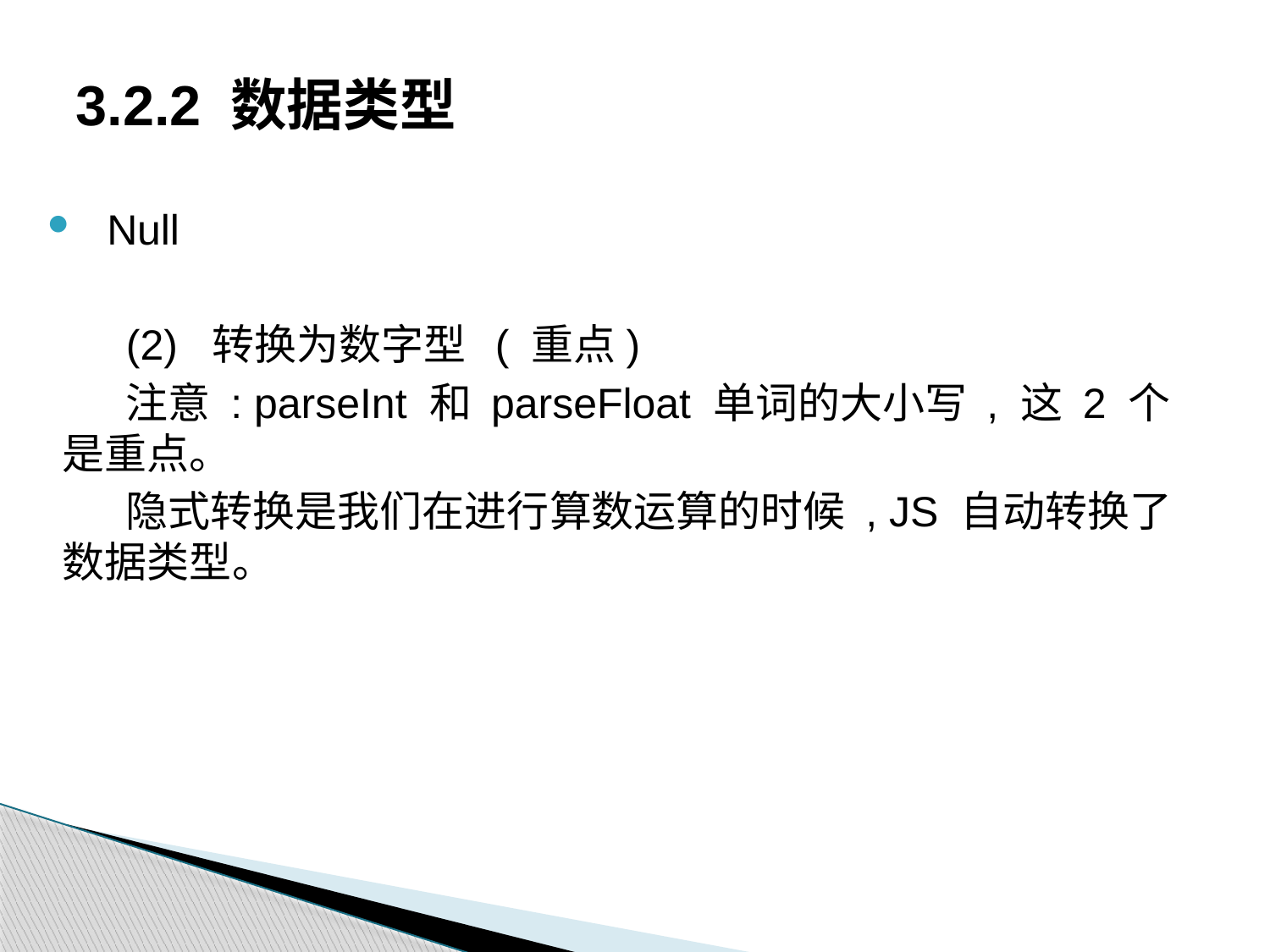

# 3.2.2 数据类型
 Null

(2)  转换为数字型  ( 重点)
注意 : parseInt 和 parseFloat 单词的大小写 , 这 2 个是重点。
隐式转换是我们在进行算数运算的时候 , JS 自动转换了数据类型。